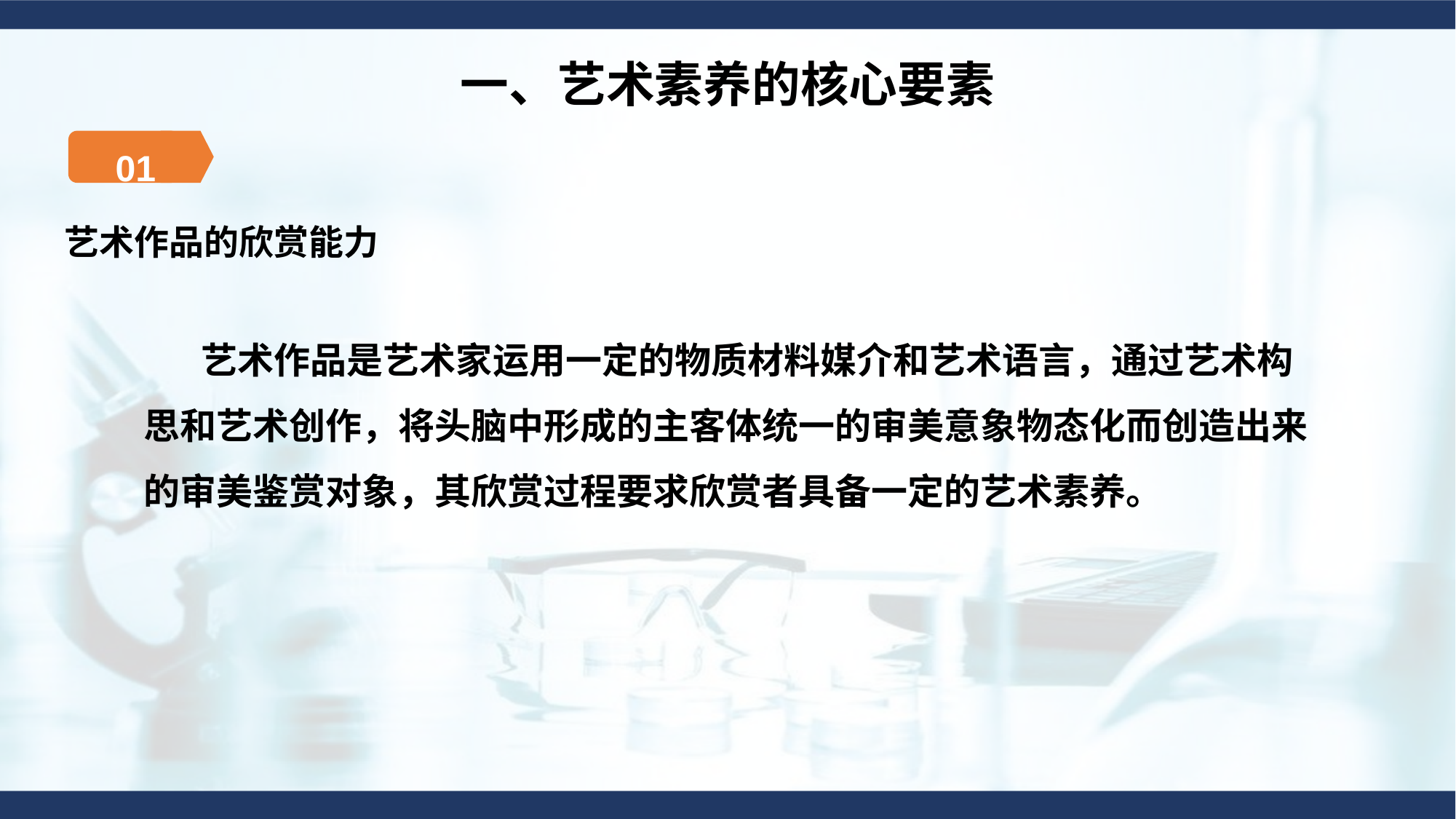

一、艺术素养的核心要素
01

艺术作品的欣赏能力
      艺术作品是艺术家运用一定的物质材料媒介和艺术语言，通过艺术构思和艺术创作，将头脑中形成的主客体统一的审美意象物态化而创造出来的审美鉴赏对象，其欣赏过程要求欣赏者具备一定的艺术素养。